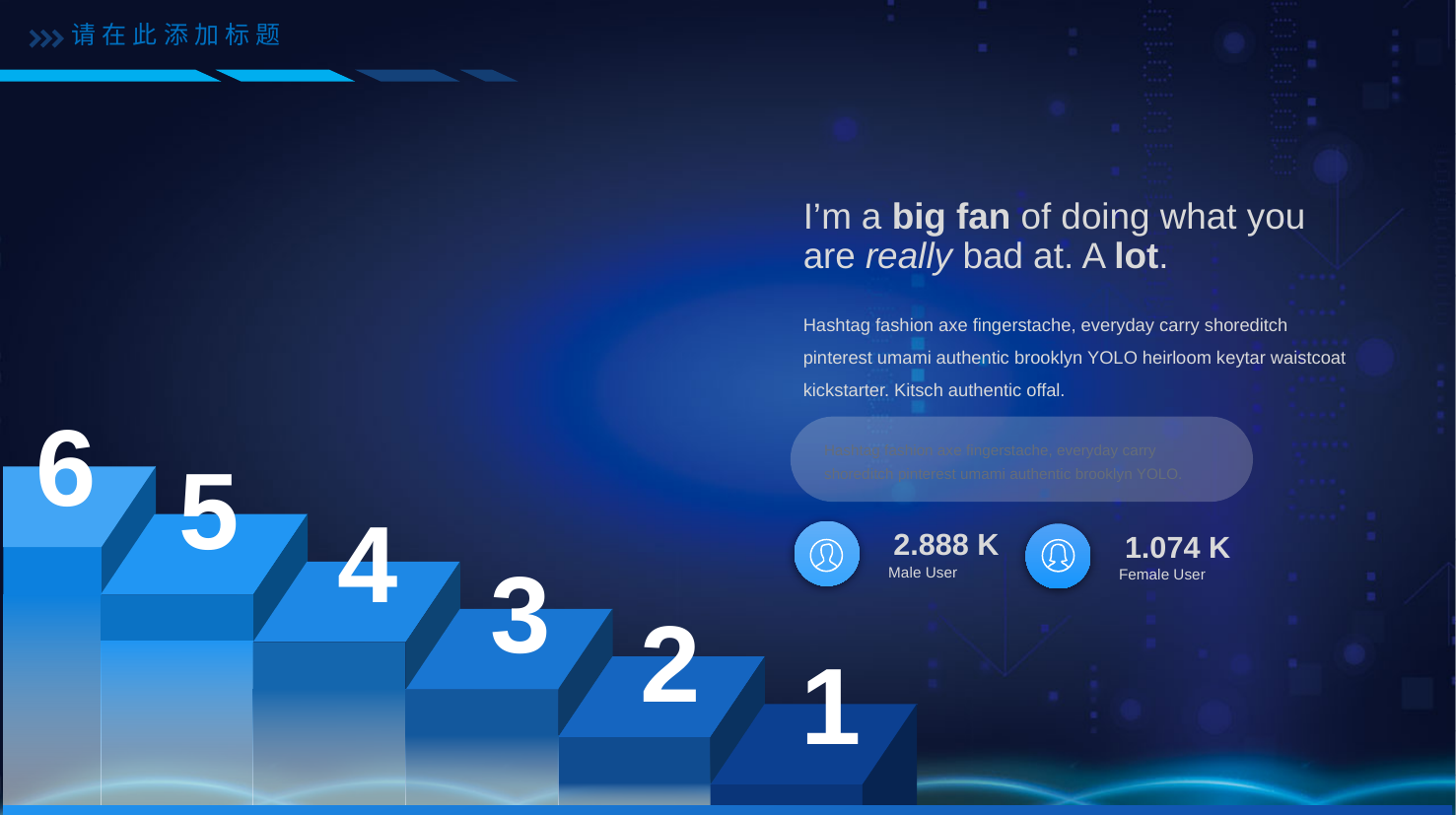

请在此添加标题

I’m a big fan of doing what you are really bad at. A lot.
Hashtag fashion axe fingerstache, everyday carry shoreditch pinterest umami authentic brooklyn YOLO heirloom keytar waistcoat kickstarter. Kitsch authentic offal.
6

Hashtag fashion axe fingerstache, everyday carry shoreditch pinterest umami authentic brooklyn YOLO.
5

4

2.888 K

Male User
1.074 K

Female User
3

2

1